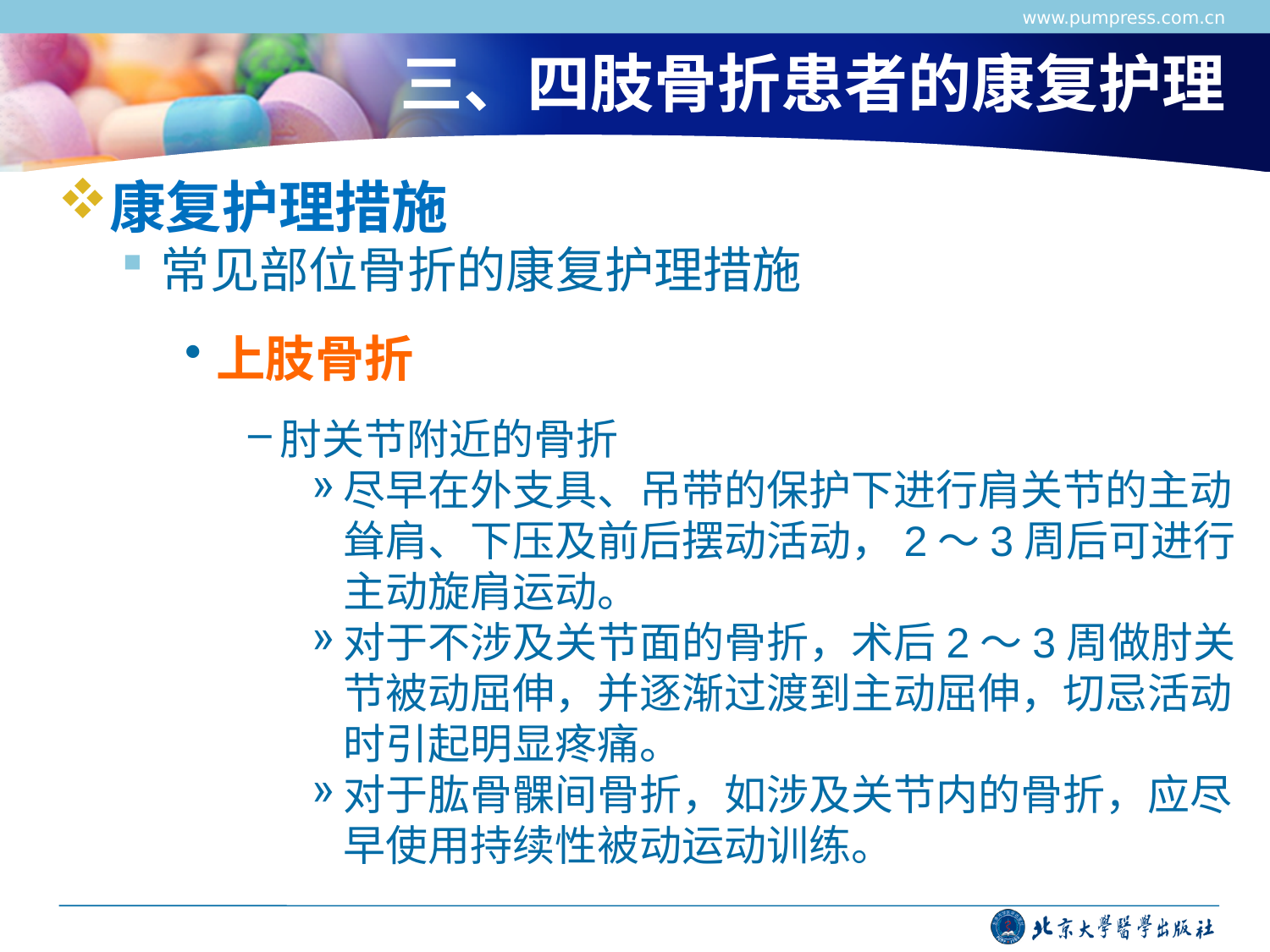

www.pumpress.com.cn
# 三、四肢骨折患者的康复护理
康复护理措施
常见部位骨折的康复护理措施
上肢骨折
肘关节附近的骨折
尽早在外支具、吊带的保护下进行肩关节的主动耸肩、下压及前后摆动活动，2～3周后可进行主动旋肩运动。
对于不涉及关节面的骨折，术后2～3周做肘关节被动屈伸，并逐渐过渡到主动屈伸，切忌活动时引起明显疼痛。
对于肱骨髁间骨折，如涉及关节内的骨折，应尽早使用持续性被动运动训练。